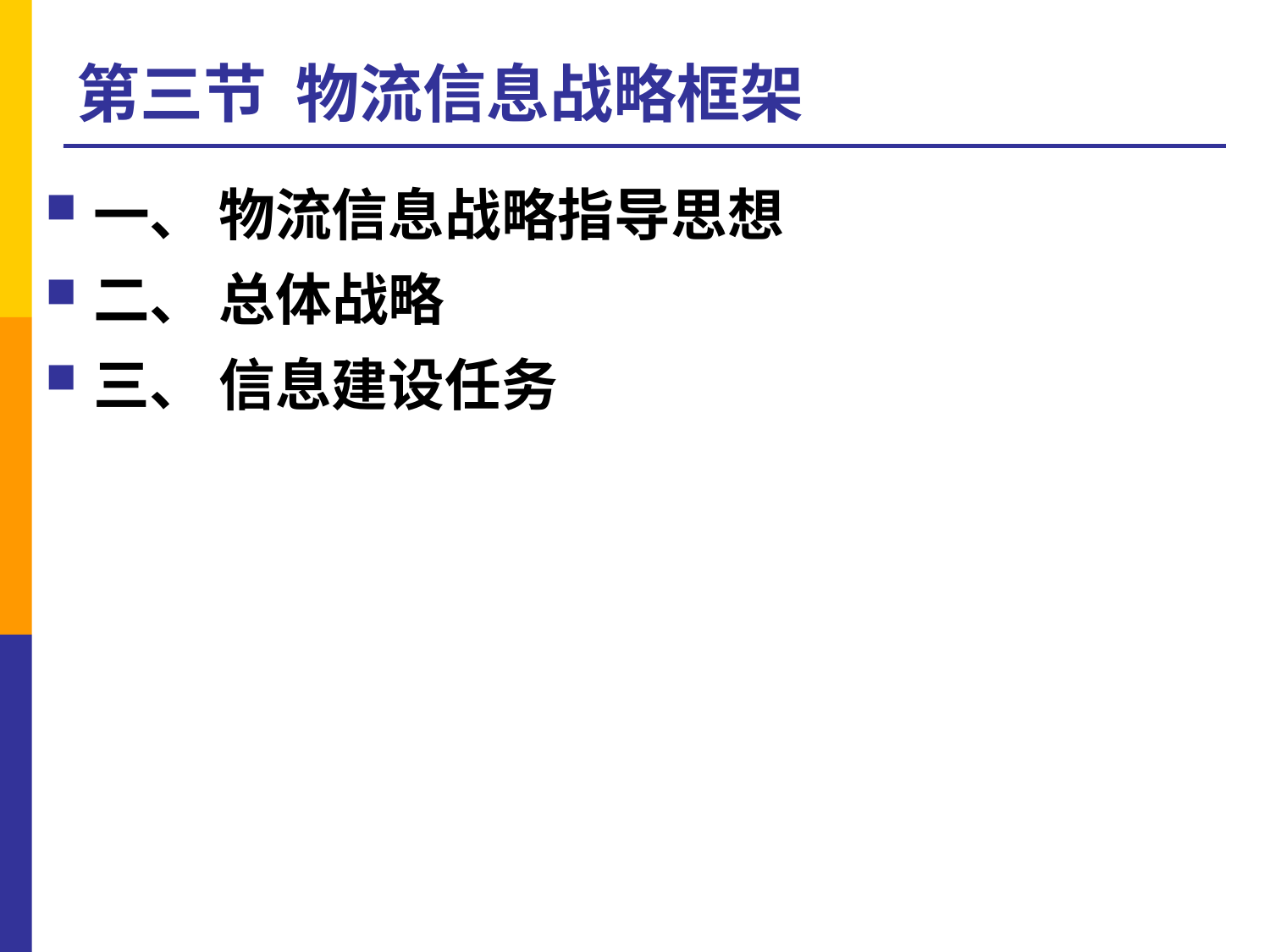

# 第三节  物流信息战略框架
一、 物流信息战略指导思想
二、 总体战略
三、 信息建设任务